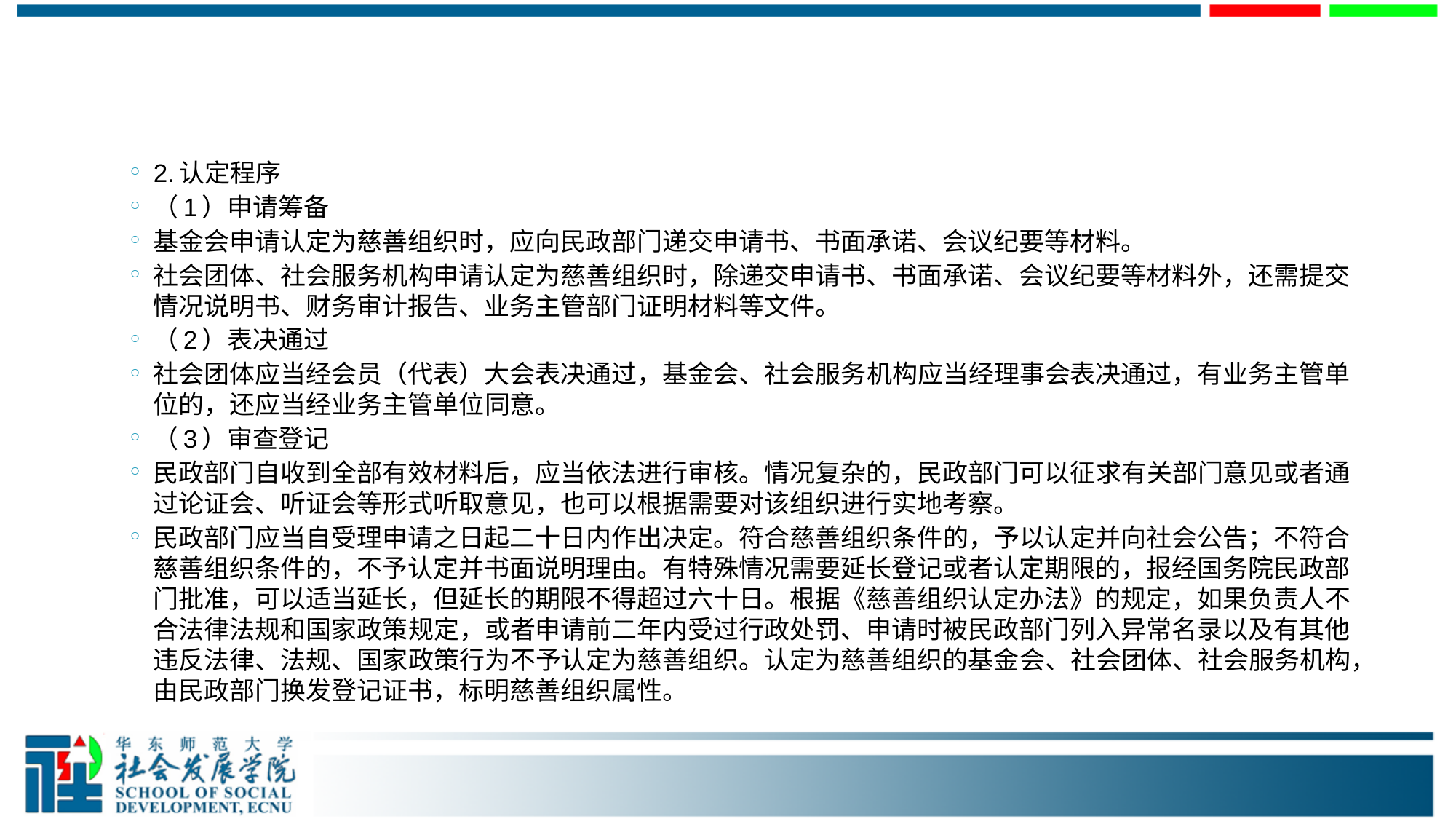

#
2.认定程序
（1）申请筹备
基金会申请认定为慈善组织时，应向民政部门递交申请书、书面承诺、会议纪要等材料。
社会团体、社会服务机构申请认定为慈善组织时，除递交申请书、书面承诺、会议纪要等材料外，还需提交情况说明书、财务审计报告、业务主管部门证明材料等文件。
（2）表决通过
社会团体应当经会员（代表）大会表决通过，基金会、社会服务机构应当经理事会表决通过，有业务主管单位的，还应当经业务主管单位同意。
（3）审查登记
民政部门自收到全部有效材料后，应当依法进行审核。情况复杂的，民政部门可以征求有关部门意见或者通过论证会、听证会等形式听取意见，也可以根据需要对该组织进行实地考察。
民政部门应当自受理申请之日起二十日内作出决定。符合慈善组织条件的，予以认定并向社会公告；不符合慈善组织条件的，不予认定并书面说明理由。有特殊情况需要延长登记或者认定期限的，报经国务院民政部门批准，可以适当延长，但延长的期限不得超过六十日。根据《慈善组织认定办法》的规定，如果负责人不合法律法规和国家政策规定，或者申请前二年内受过行政处罚、申请时被民政部门列入异常名录以及有其他违反法律、法规、国家政策行为不予认定为慈善组织。认定为慈善组织的基金会、社会团体、社会服务机构，由民政部门换发登记证书，标明慈善组织属性。